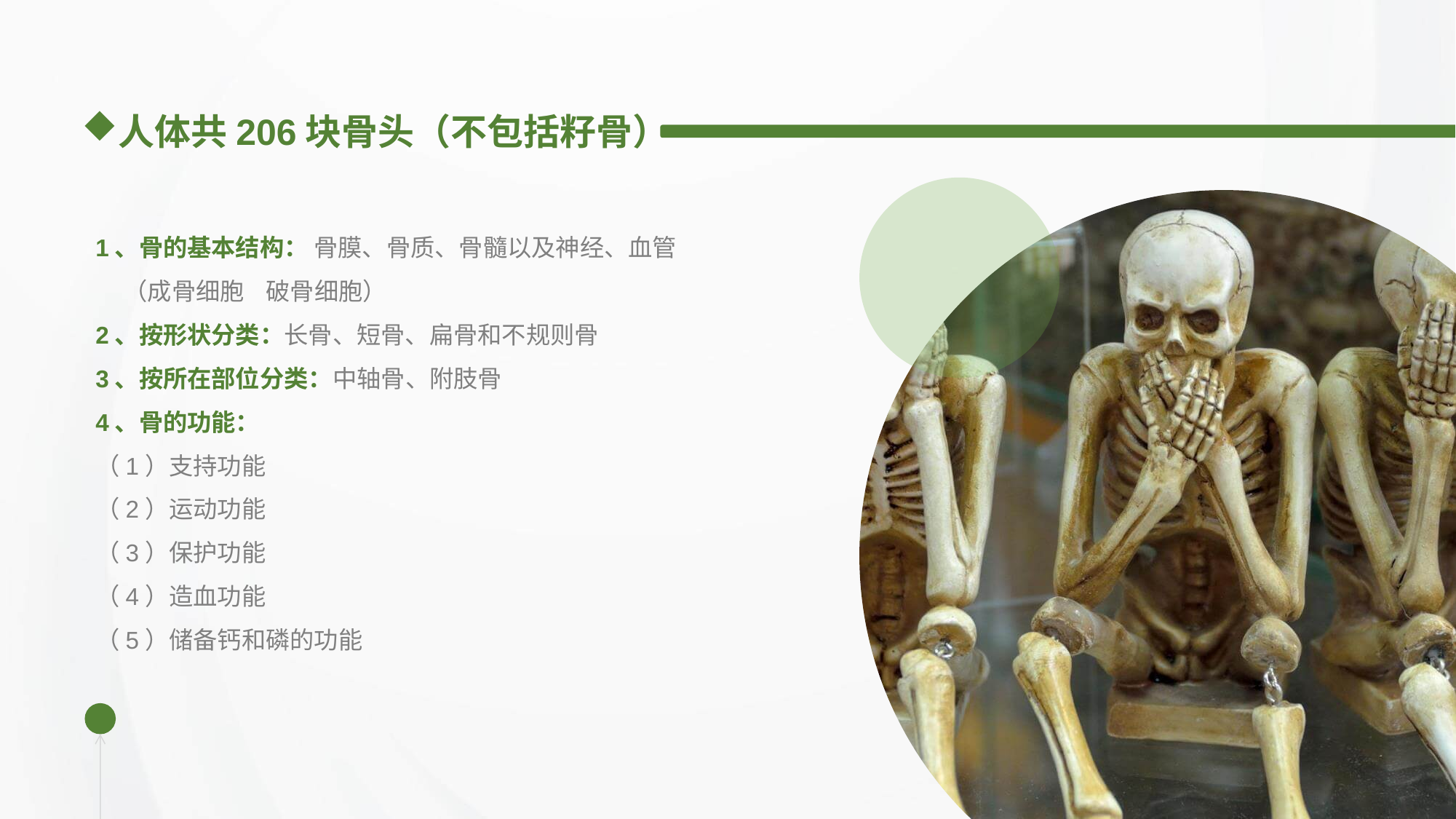

人体共206块骨头（不包括籽骨）

1、骨的基本结构： 骨膜、骨质、骨髓以及神经、血管
    （成骨细胞    破骨细胞）
2、按形状分类：长骨、短骨、扁骨和不规则骨
3、按所在部位分类：中轴骨、附肢骨
4、骨的功能：
（1）支持功能
（2）运动功能
（3）保护功能
（4）造血功能
（5）储备钙和磷的功能